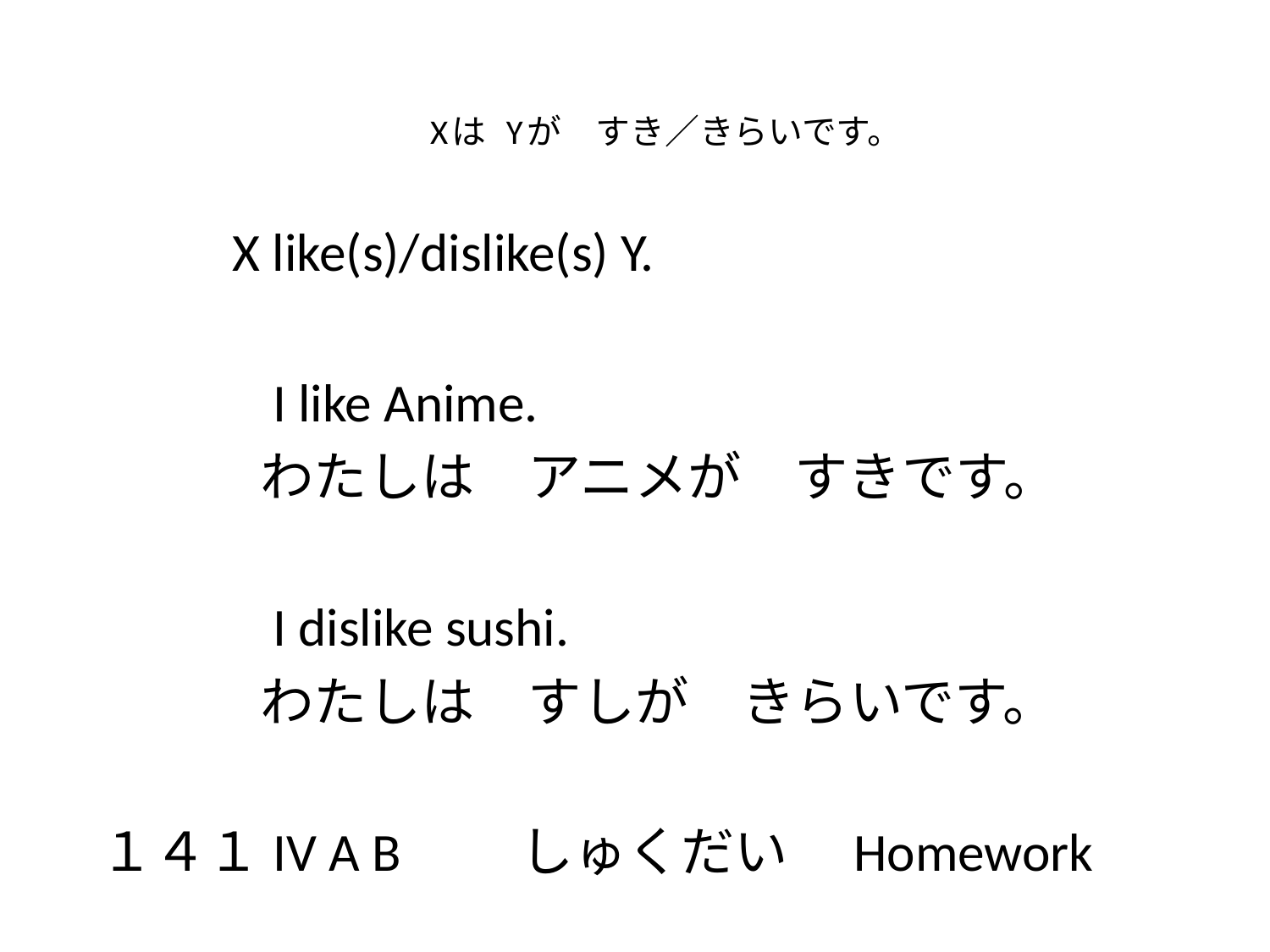

# Xは  Yが　すき／きらいです。
           X like(s)/dislike(s) Y.

　　　I like Anime.
　　　わたしは　アニメが　すきです。

　　　I dislike sushi.
　　　わたしは　すしが　きらいです。

１４１IV A B　　しゅくだい　Homework